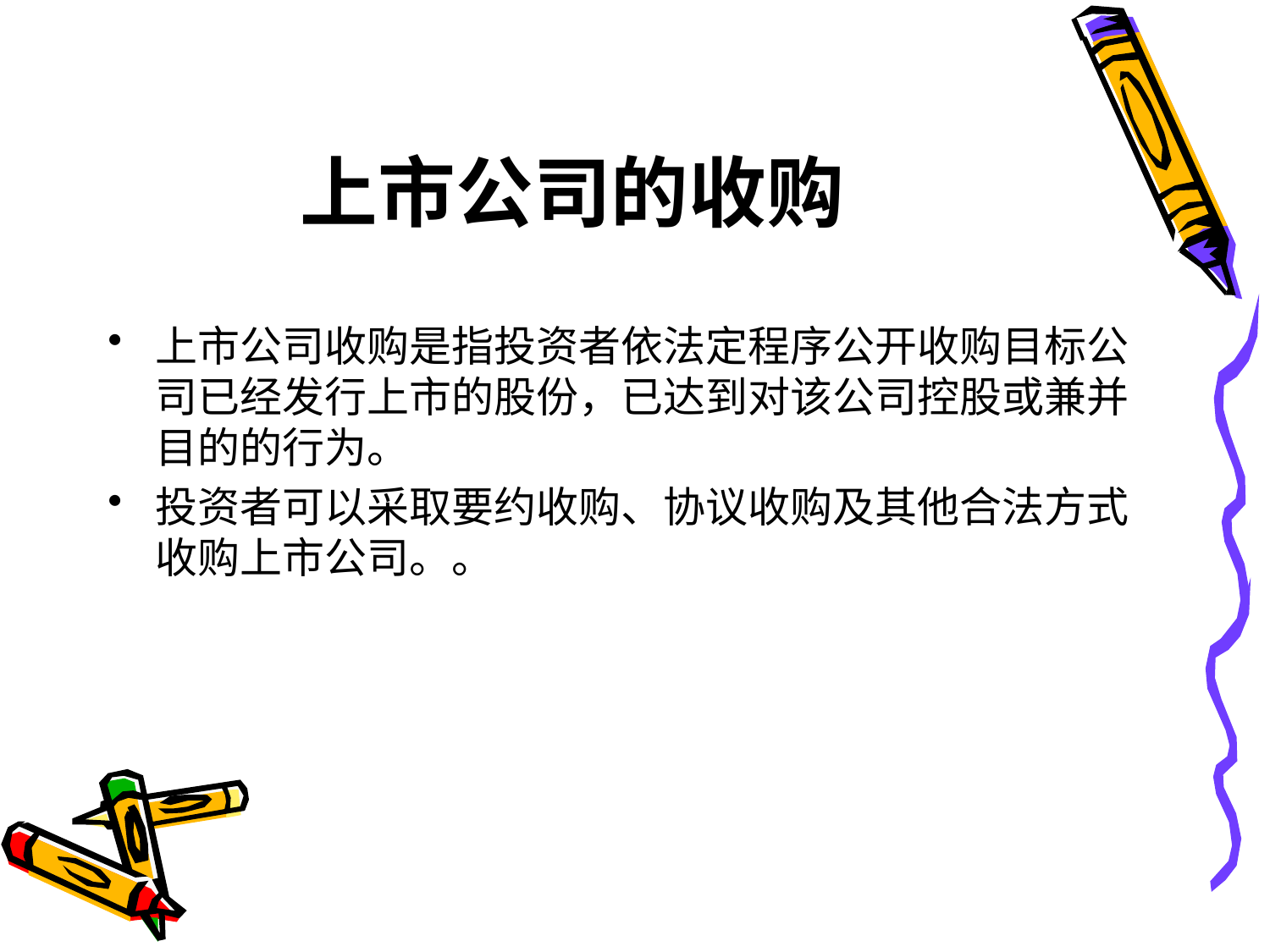

# 上市公司的收购

上市公司收购是指投资者依法定程序公开收购目标公司已经发行上市的股份，已达到对该公司控股或兼并目的的行为。
投资者可以采取要约收购、协议收购及其他合法方式收购上市公司。。